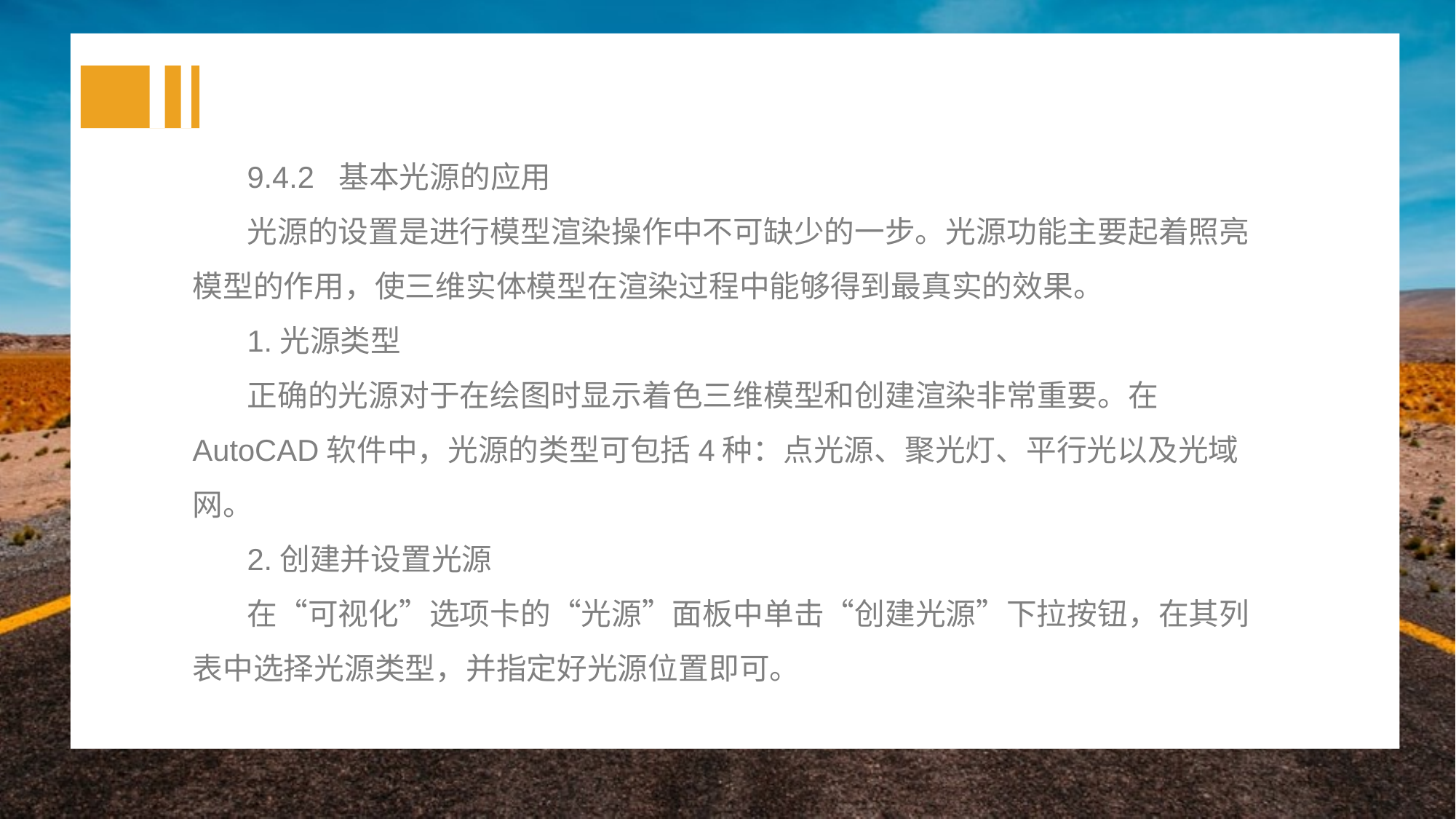

9.4.2  基本光源的应用
光源的设置是进行模型渲染操作中不可缺少的一步。光源功能主要起着照亮模型的作用，使三维实体模型在渲染过程中能够得到最真实的效果。
1.光源类型
正确的光源对于在绘图时显示着色三维模型和创建渲染非常重要。在AutoCAD软件中，光源的类型可包括4种：点光源、聚光灯、平行光以及光域网。
2.创建并设置光源
在“可视化”选项卡的“光源”面板中单击“创建光源”下拉按钮，在其列表中选择光源类型，并指定好光源位置即可。